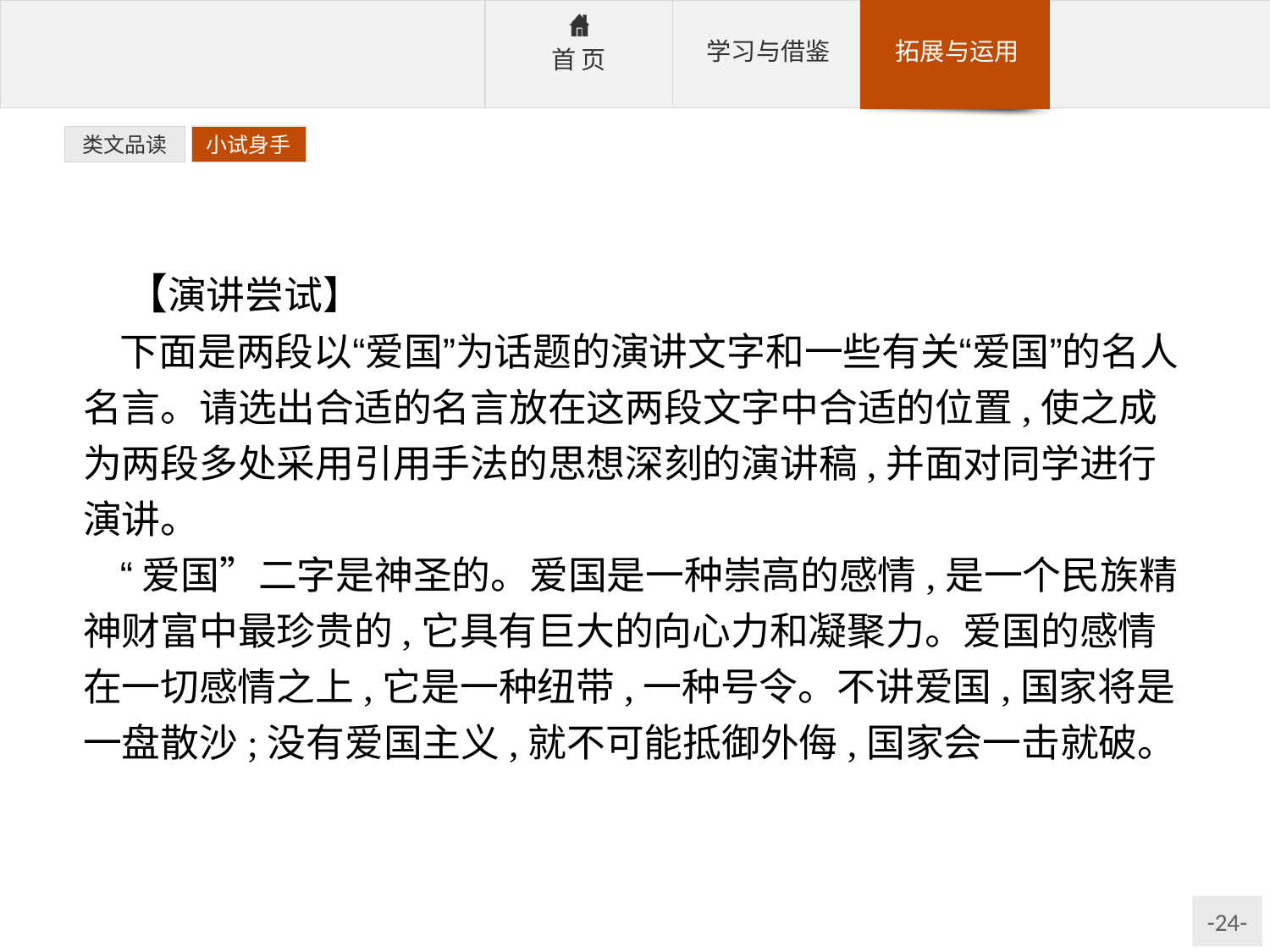

类文品读
小试身手
【演讲尝试】
下面是两段以“爱国”为话题的演讲文字和一些有关“爱国”的名人名言。请选出合适的名言放在这两段文字中合适的位置,使之成为两段多处采用引用手法的思想深刻的演讲稿,并面对同学进行演讲。
“爱国”二字是神圣的。爱国是一种崇高的感情,是一个民族精神财富中最珍贵的,它具有巨大的向心力和凝聚力。爱国的感情在一切感情之上,它是一种纽带,一种号令。不讲爱国,国家将是一盘散沙;没有爱国主义,就不可能抵御外侮,国家会一击就破。